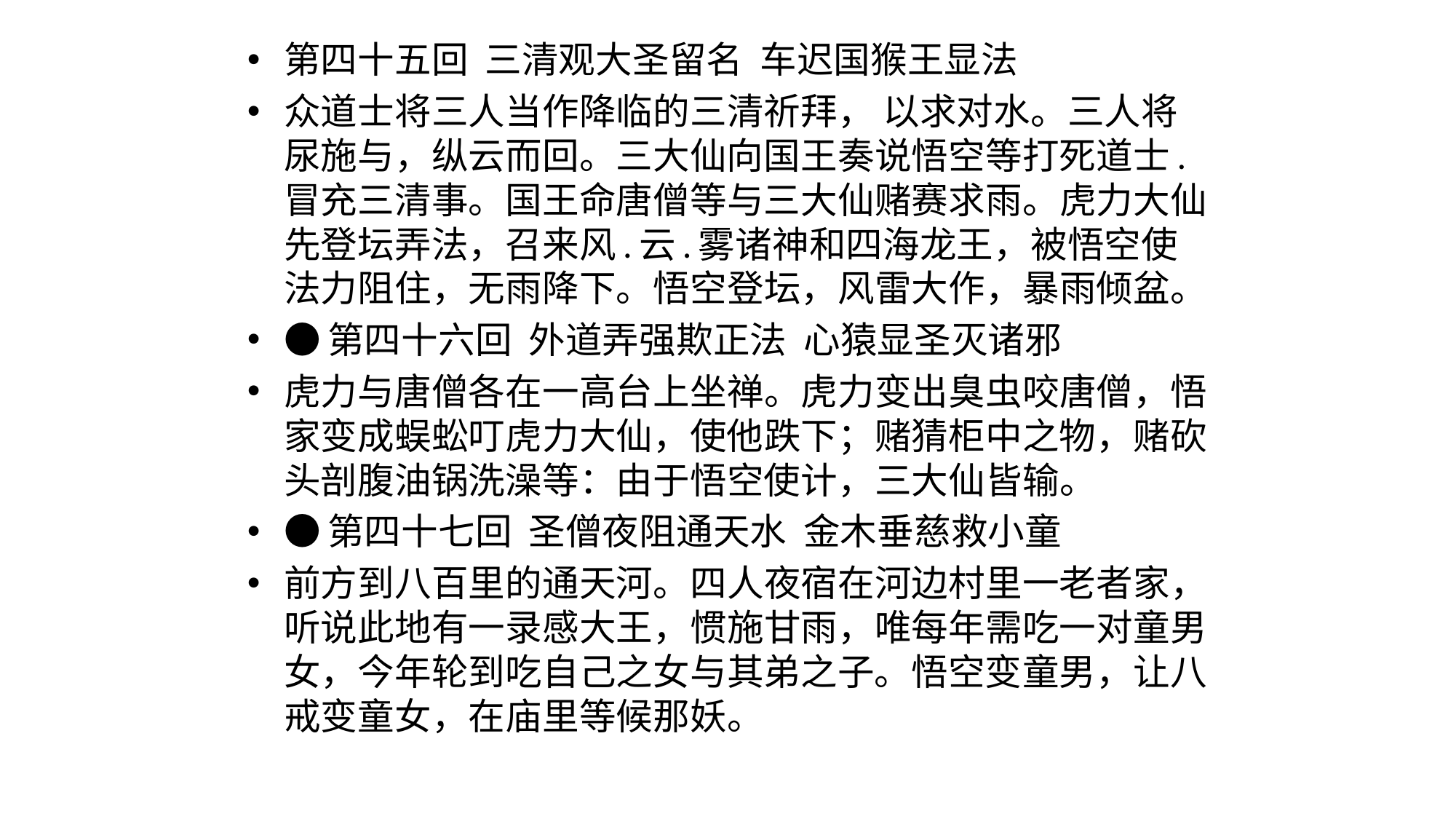

第四十五回  三清观大圣留名  车迟国猴王显法
众道士将三人当作降临的三清祈拜， 以求对水。三人将尿施与，纵云而回。三大仙向国王奏说悟空等打死道士.冒充三清事。国王命唐僧等与三大仙赌赛求雨。虎力大仙先登坛弄法，召来风.云.雾诸神和四海龙王，被悟空使法力阻住，无雨降下。悟空登坛，风雷大作，暴雨倾盆。
●第四十六回  外道弄强欺正法  心猿显圣灭诸邪
虎力与唐僧各在一高台上坐禅。虎力变出臭虫咬唐僧，悟家变成蜈蚣叮虎力大仙，使他跌下；赌猜柜中之物，赌砍头剖腹油锅洗澡等：由于悟空使计，三大仙皆输。
●第四十七回  圣僧夜阻通天水  金木垂慈救小童
前方到八百里的通天河。四人夜宿在河边村里一老者家，听说此地有一录感大王，惯施甘雨，唯每年需吃一对童男女，今年轮到吃自己之女与其弟之子。悟空变童男，让八戒变童女，在庙里等候那妖。

#